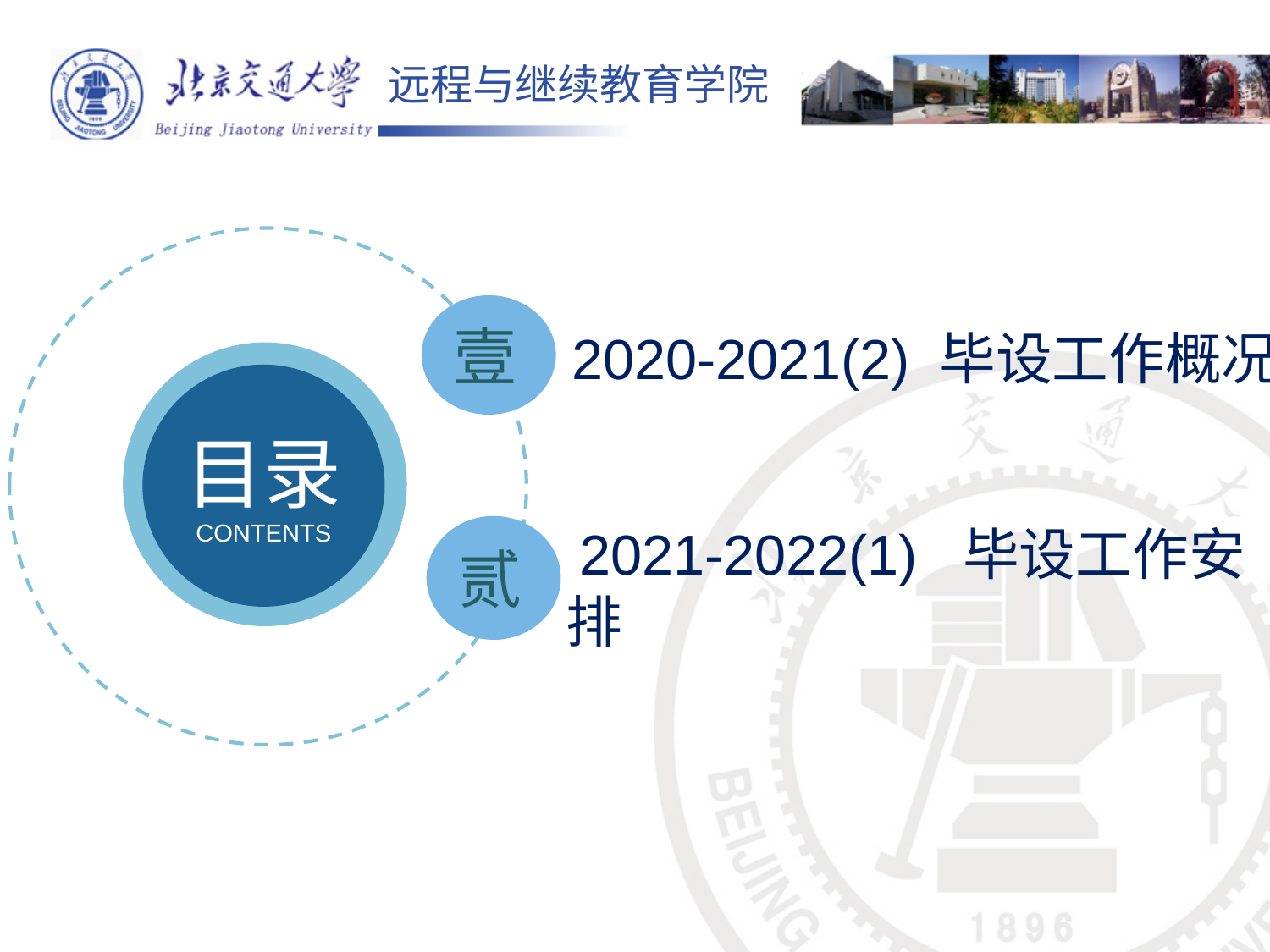

壹
  2020-2021(2) 毕设工作概况

目录
CONTENTS
贰
 2021-2022(1)  毕设工作安排